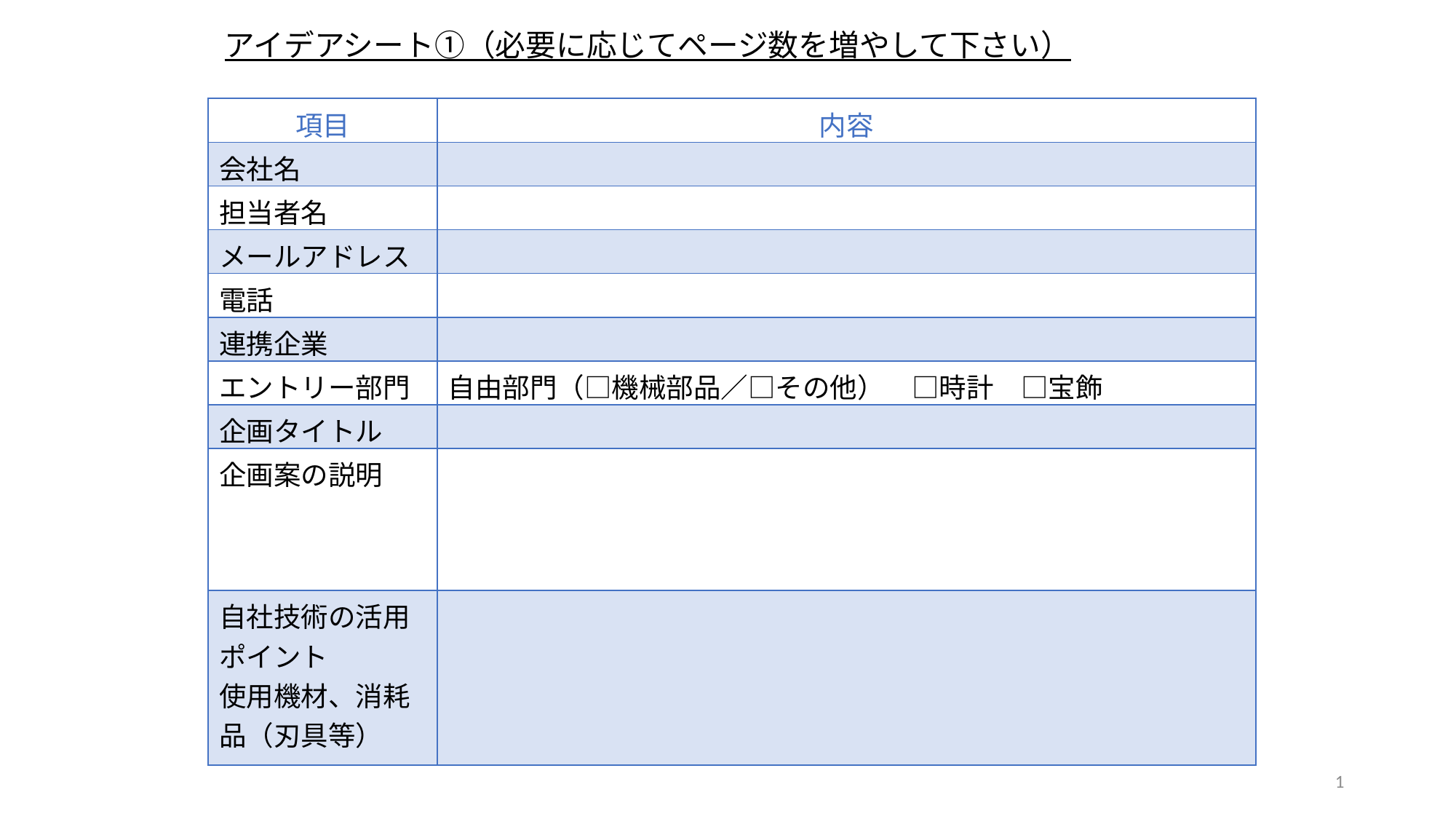

アイデアシート①（必要に応じてページ数を増やして下さい）
| 項目 | 内容 |
| --- | --- |
| 会社名 |  |
| 担当者名 |  |
| メールアドレス |  |
| 電話 |  |
| 連携企業 |  |
| エントリー部門 | 自由部門（□機械部品／□その他）　□時計　□宝飾 |
| 企画タイトル |  |
| 企画案の説明 |  |
| 自社技術の活用ポイント 使用機材、消耗品（刃具等） |  |
1